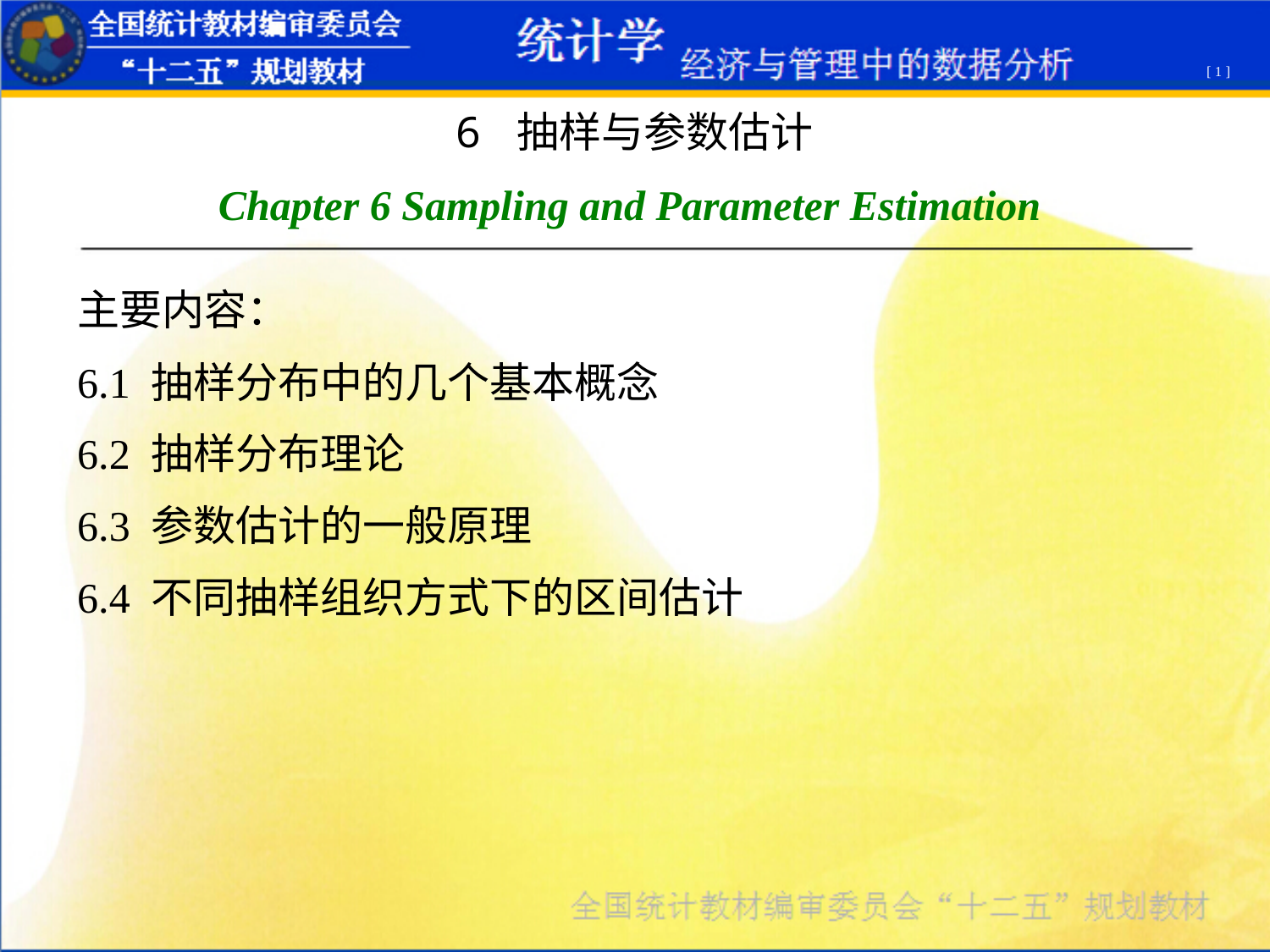

[ 1 ]
6 抽样与参数估计
Chapter 6 Sampling and Parameter Estimation
主要内容：
6.1 抽样分布中的几个基本概念
6.2 抽样分布理论
6.3 参数估计的一般原理
6.4 不同抽样组织方式下的区间估计